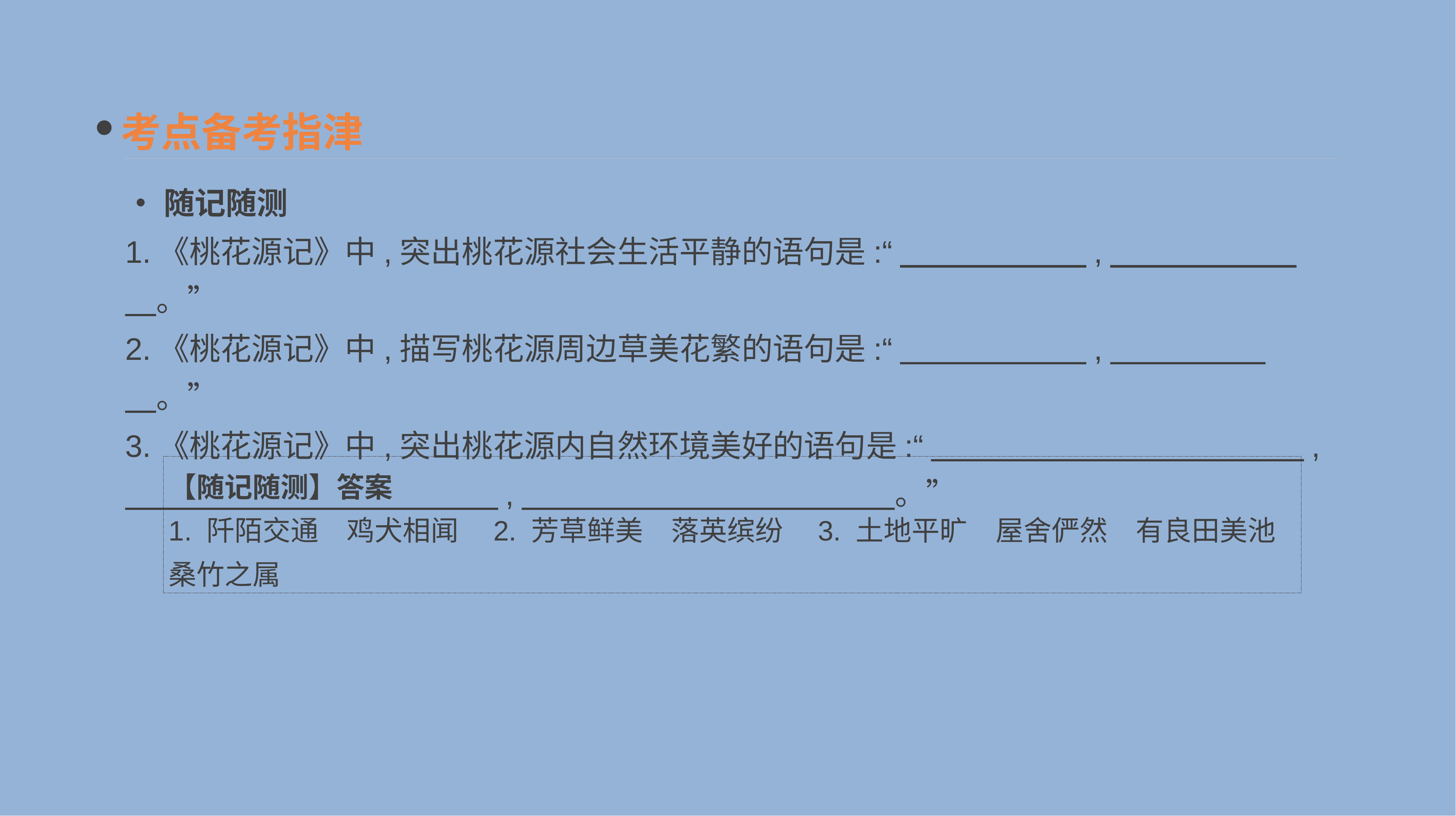

考点备考指津

•随记随测
1.《桃花源记》中,突出桃花源社会生活平静的语句是:“　　　　　　,　　　　　　　。”
2.《桃花源记》中,描写桃花源周边草美花繁的语句是:“　　　　　　,　　　　　　。”
3.《桃花源记》中,突出桃花源内自然环境美好的语句是:“　　　　　　　　　　　　,
　　　　　　　　　　　　,　　　　　　　　　　　　。”
【随记随测】答案
1. 阡陌交通　鸡犬相闻　2. 芳草鲜美　落英缤纷　3. 土地平旷　屋舍俨然　有良田美池桑竹之属